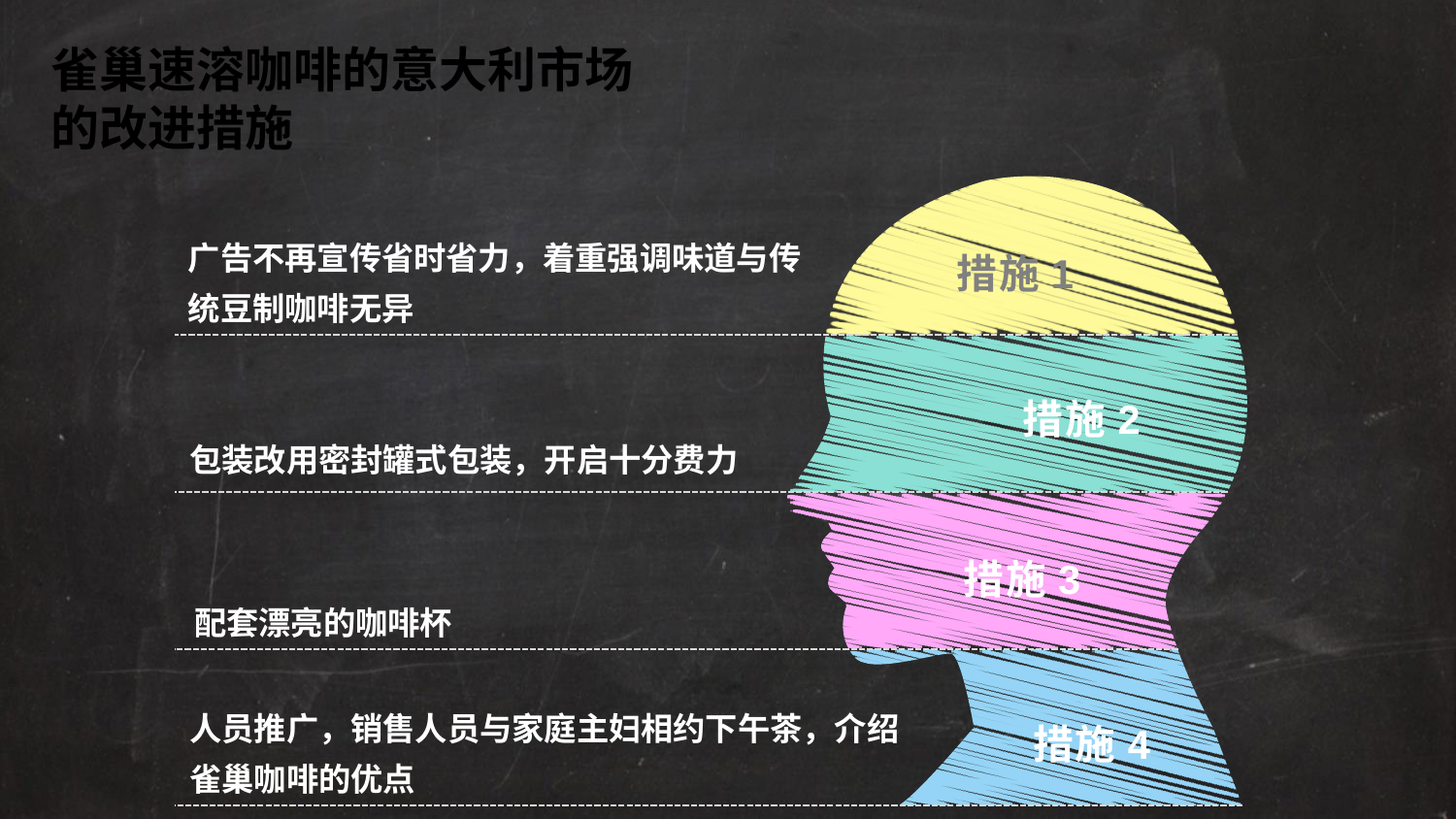

雀巢速溶咖啡的意大利市场的改进措施

广告不再宣传省时省力，着重强调味道与传统豆制咖啡无异
措施1

措施2
包装改用密封罐式包装，开启十分费力

措施3
配套漂亮的咖啡杯

人员推广，销售人员与家庭主妇相约下午茶，介绍雀巢咖啡的优点
措施4